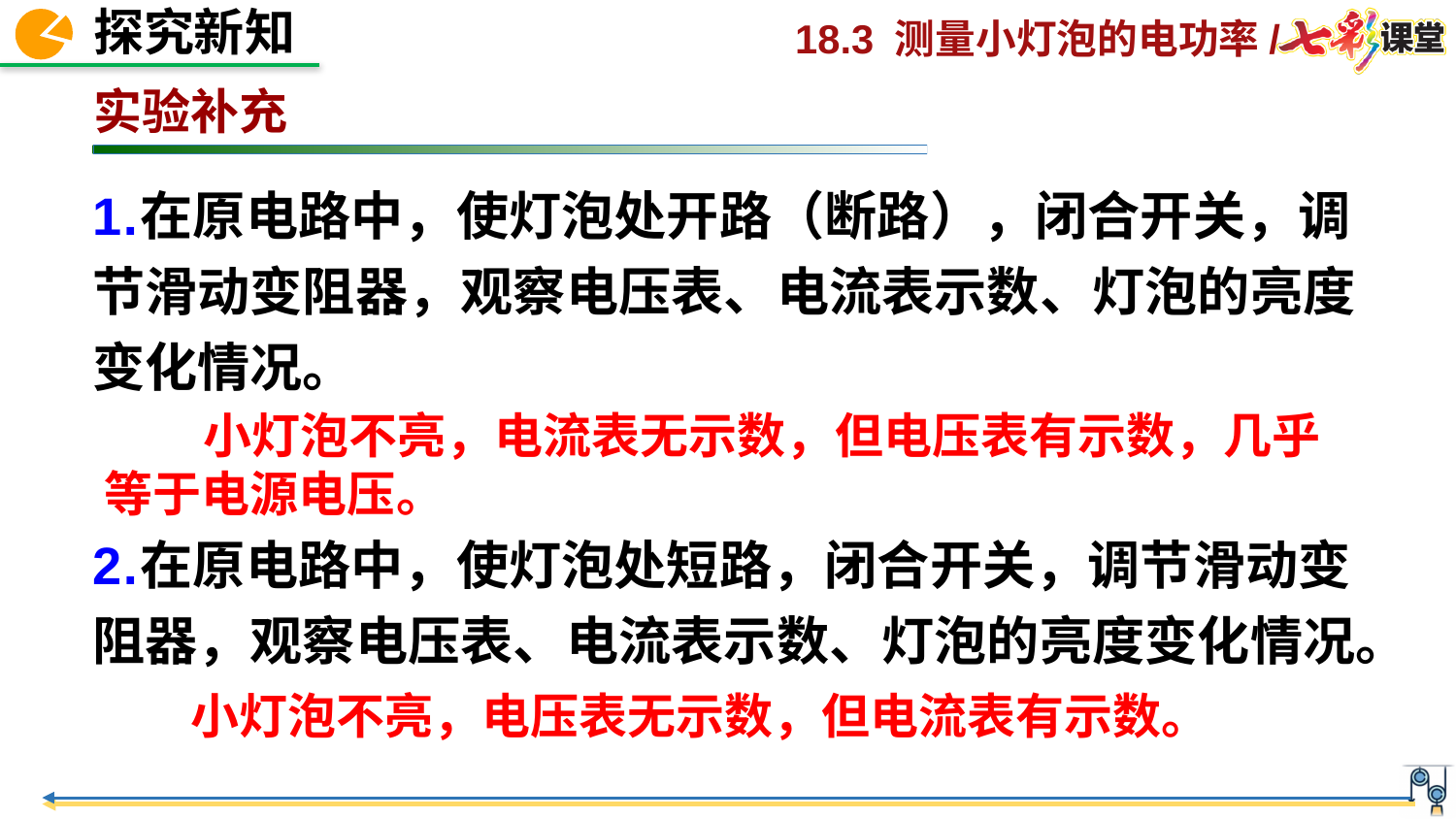

实验补充
在原电路中，使灯泡处开路（断路），闭合开关，调节滑动变阻器，观察电压表、电流表示数、灯泡的亮度变化情况。

在原电路中，使灯泡处短路，闭合开关，调节滑动变阻器，观察电压表、电流表示数、灯泡的亮度变化情况。

        小灯泡不亮，电流表无示数，但电压表有示数，几乎等于电源电压。
小灯泡不亮，电压表无示数，但电流表有示数。